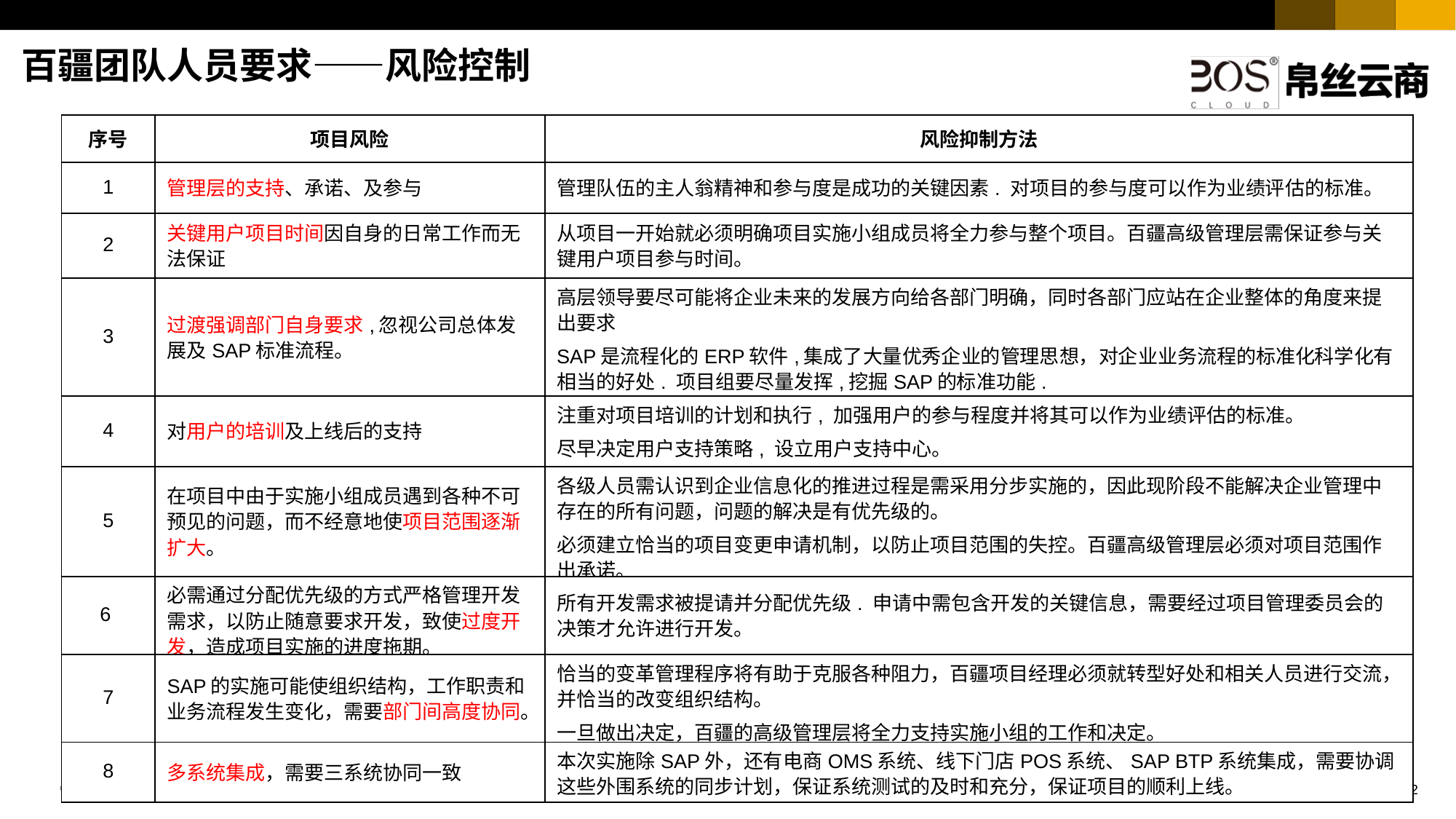

百疆团队人员要求——风险控制
| 序号 | 项目风险 | 风险抑制方法 |
| --- | --- | --- |
| 1 | 管理层的支持、承诺、及参与 | 管理队伍的主人翁精神和参与度是成功的关键因素. 对项目的参与度可以作为业绩评估的标准。 |
| 2 | 关键用户项目时间因自身的日常工作而无法保证 | 从项目一开始就必须明确项目实施小组成员将全力参与整个项目。百疆高级管理层需保证参与关键用户项目参与时间。 |
| 3 | 过渡强调部门自身要求,忽视公司总体发展及SAP标准流程。 | 高层领导要尽可能将企业未来的发展方向给各部门明确，同时各部门应站在企业整体的角度来提出要求 SAP是流程化的ERP软件,集成了大量优秀企业的管理思想，对企业业务流程的标准化科学化有相当的好处. 项目组要尽量发挥,挖掘SAP的标准功能. |
| 4 | 对用户的培训及上线后的支持 | 注重对项目培训的计划和执行, 加强用户的参与程度并将其可以作为业绩评估的标准。 尽早决定用户支持策略, 设立用户支持中心。 |
| 5 | 在项目中由于实施小组成员遇到各种不可预见的问题，而不经意地使项目范围逐渐扩大。 | 各级人员需认识到企业信息化的推进过程是需采用分步实施的，因此现阶段不能解决企业管理中存在的所有问题，问题的解决是有优先级的。 必须建立恰当的项目变更申请机制，以防止项目范围的失控。百疆高级管理层必须对项目范围作出承诺。 |
| 6 | 必需通过分配优先级的方式严格管理开发需求，以防止随意要求开发，致使过度开发，造成项目实施的进度拖期。 | 所有开发需求被提请并分配优先级. 申请中需包含开发的关键信息，需要经过项目管理委员会的决策才允许进行开发。 |
| 7 | SAP的实施可能使组织结构，工作职责和业务流程发生变化，需要部门间高度协同。 | 恰当的变革管理程序将有助于克服各种阻力，百疆项目经理必须就转型好处和相关人员进行交流，并恰当的改变组织结构。 一旦做出决定，百疆的高级管理层将全力支持实施小组的工作和决定。 |
| 8 | 多系统集成，需要三系统协同一致 | 本次实施除SAP外，还有电商OMS系统、线下门店POS系统、SAP BTP系统集成，需要协调这些外围系统的同步计划，保证系统测试的及时和充分，保证项目的顺利上线。 |